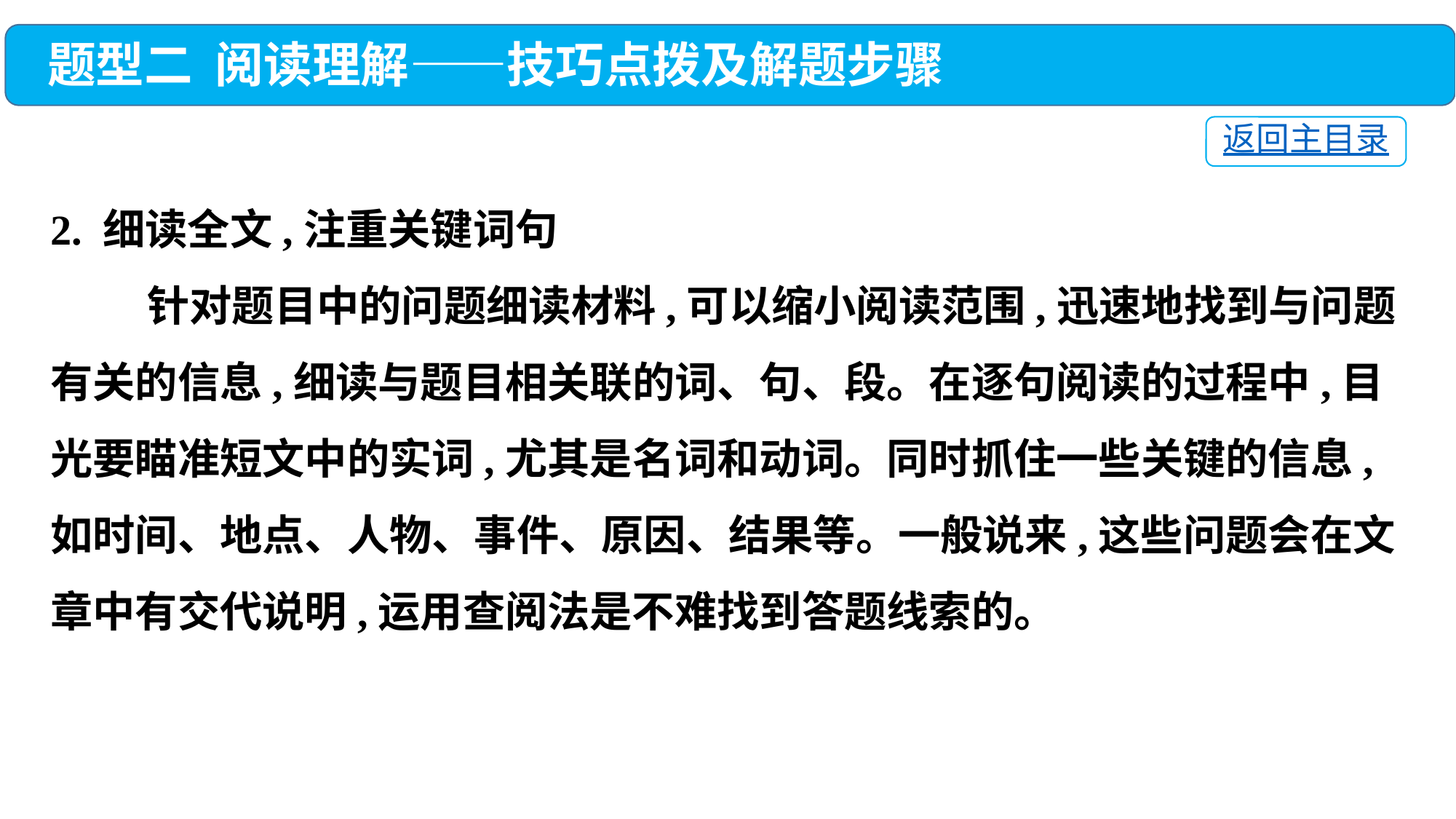

题型二  阅读理解——技巧点拨及解题步骤
返回主目录
2. 细读全文,注重关键词句
         针对题目中的问题细读材料,可以缩小阅读范围,迅速地找到与问题有关的信息,细读与题目相关联的词、句、段。在逐句阅读的过程中,目光要瞄准短文中的实词,尤其是名词和动词。同时抓住一些关键的信息,如时间、地点、人物、事件、原因、结果等。一般说来,这些问题会在文章中有交代说明,运用查阅法是不难找到答题线索的。